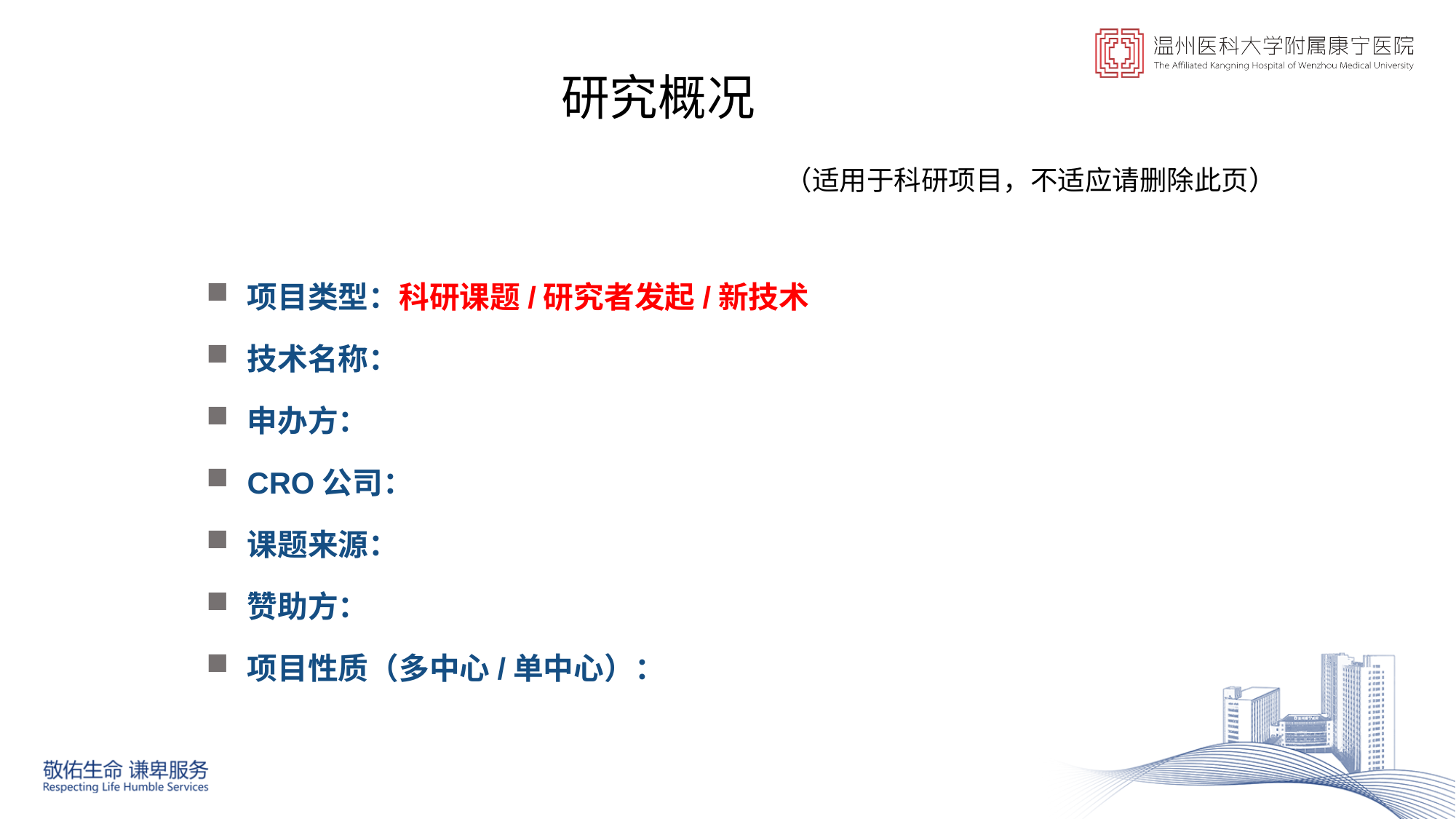

研究概况
（适用于科研项目，不适应请删除此页）

项目类型：科研课题/研究者发起/新技术
技术名称：
申办方：
CRO公司：
课题来源：
赞助方：
项目性质（多中心/单中心）：